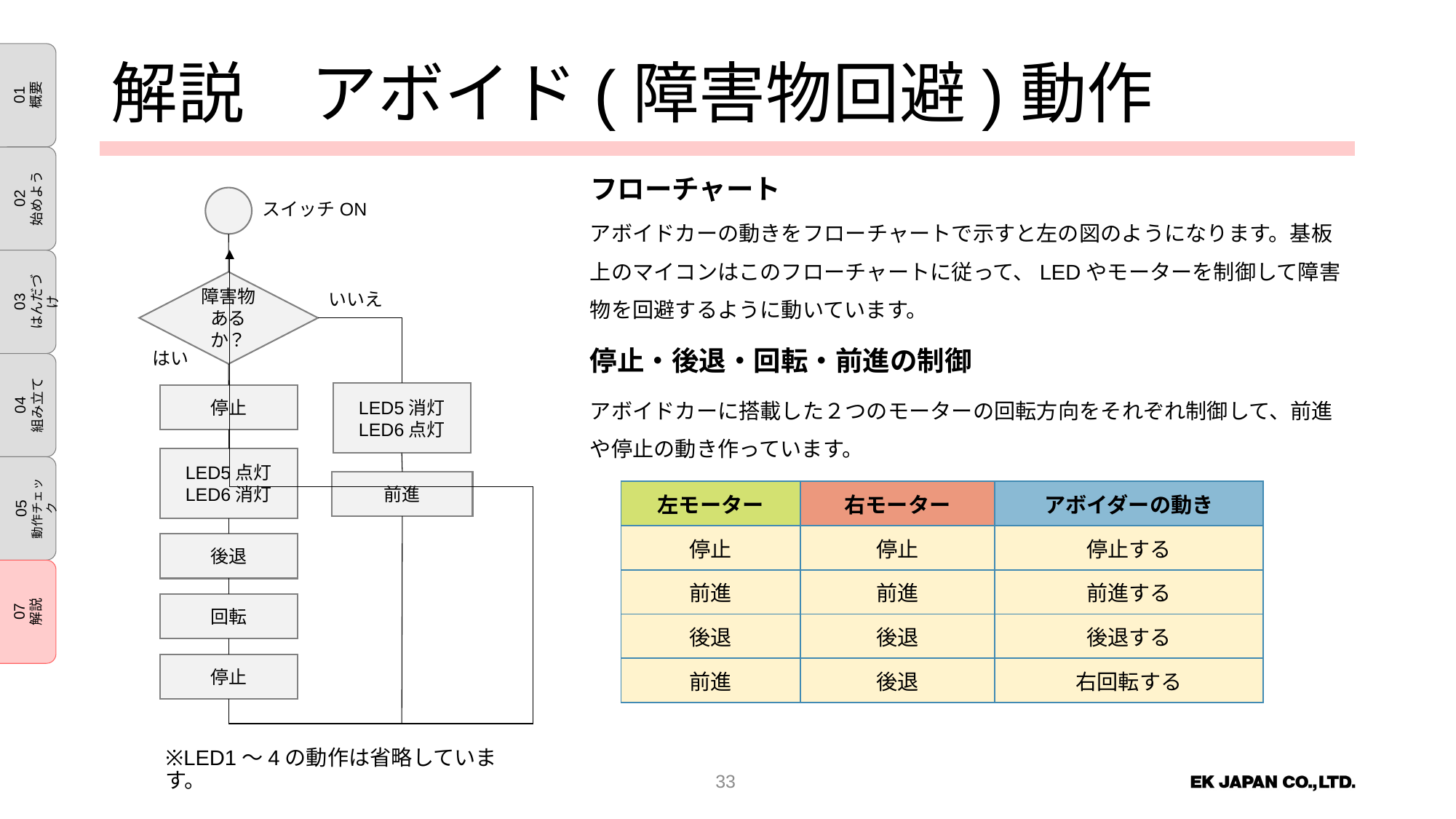

# 解説　アボイド(障害物回避)動作
フローチャート

スイッチON
障害物あるか？
いいえ
はい
LED5消灯
LED6点灯
停止
LED5点灯
LED6消灯
前進
後退
回転
停止
※LED1～4の動作は省略しています。
アボイドカーの動きをフローチャートで示すと左の図のようになります。基板上のマイコンはこのフローチャートに従って、LEDやモーターを制御して障害物を回避するように動いています。
停止・後退・回転・前進の制御
アボイドカーに搭載した２つのモーターの回転方向をそれぞれ制御して、前進や停止の動き作っています。
| 左モーター | 右モーター | アボイダーの動き |
| --- | --- | --- |
| 停止 | 停止 | 停止する |
| 前進 | 前進 | 前進する |
| 後退 | 後退 | 後退する |
| 前進 | 後退 | 右回転する |
33